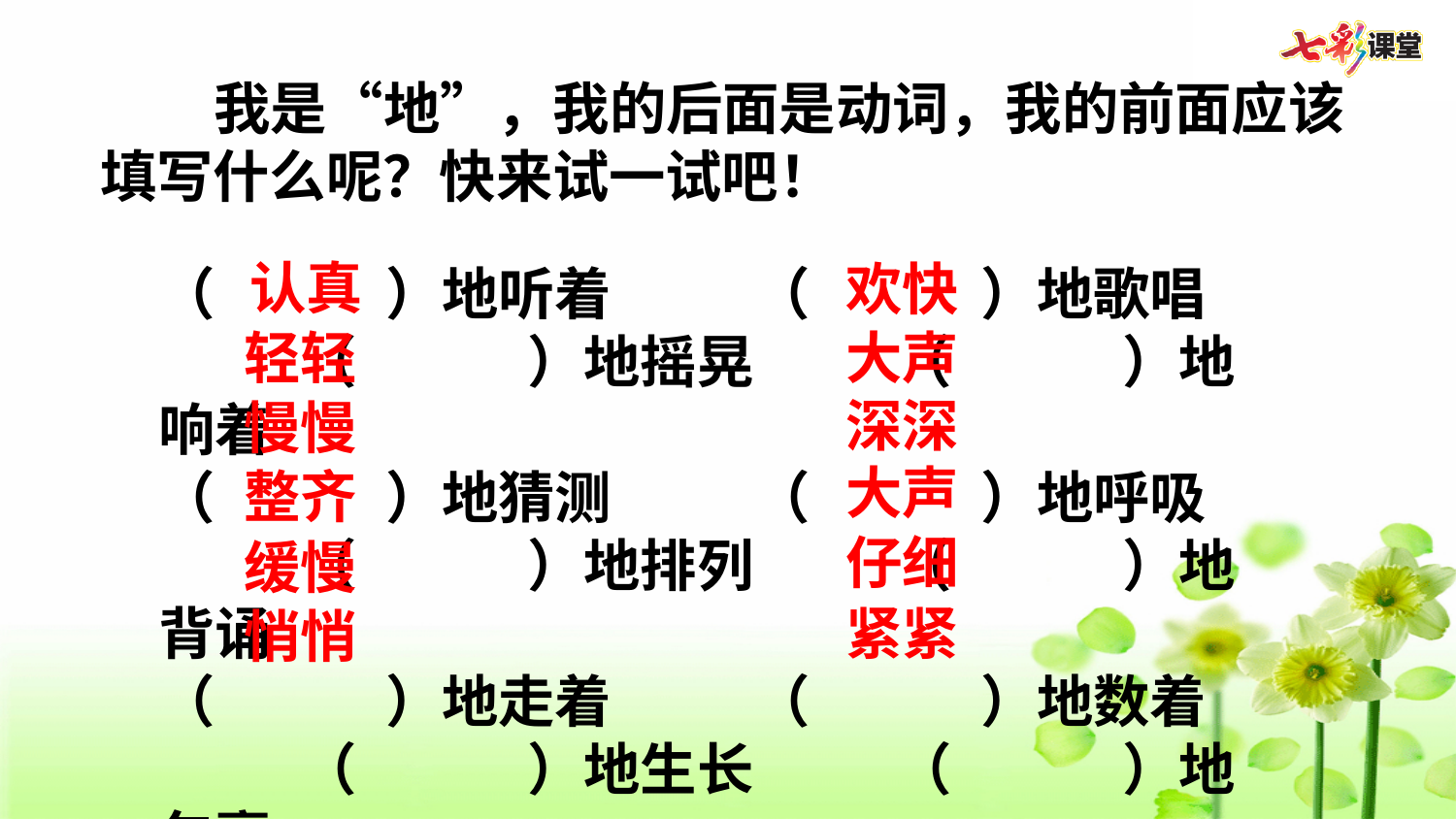

我是“地”，我的后面是动词，我的前面应该填写什么呢？快来试一试吧！
认真
欢快
（      ）地听着     （      ）地歌唱       （      ）地摇晃     （      ）地响着
（      ）地猜测     （      ）地呼吸       （      ）地排列     （      ）地背诵
（      ）地走着     （      ）地数着       （      ）地生长     （      ）地包裹
大声
轻轻
深深
慢慢
大声
整齐
仔细
缓慢
紧紧
悄悄